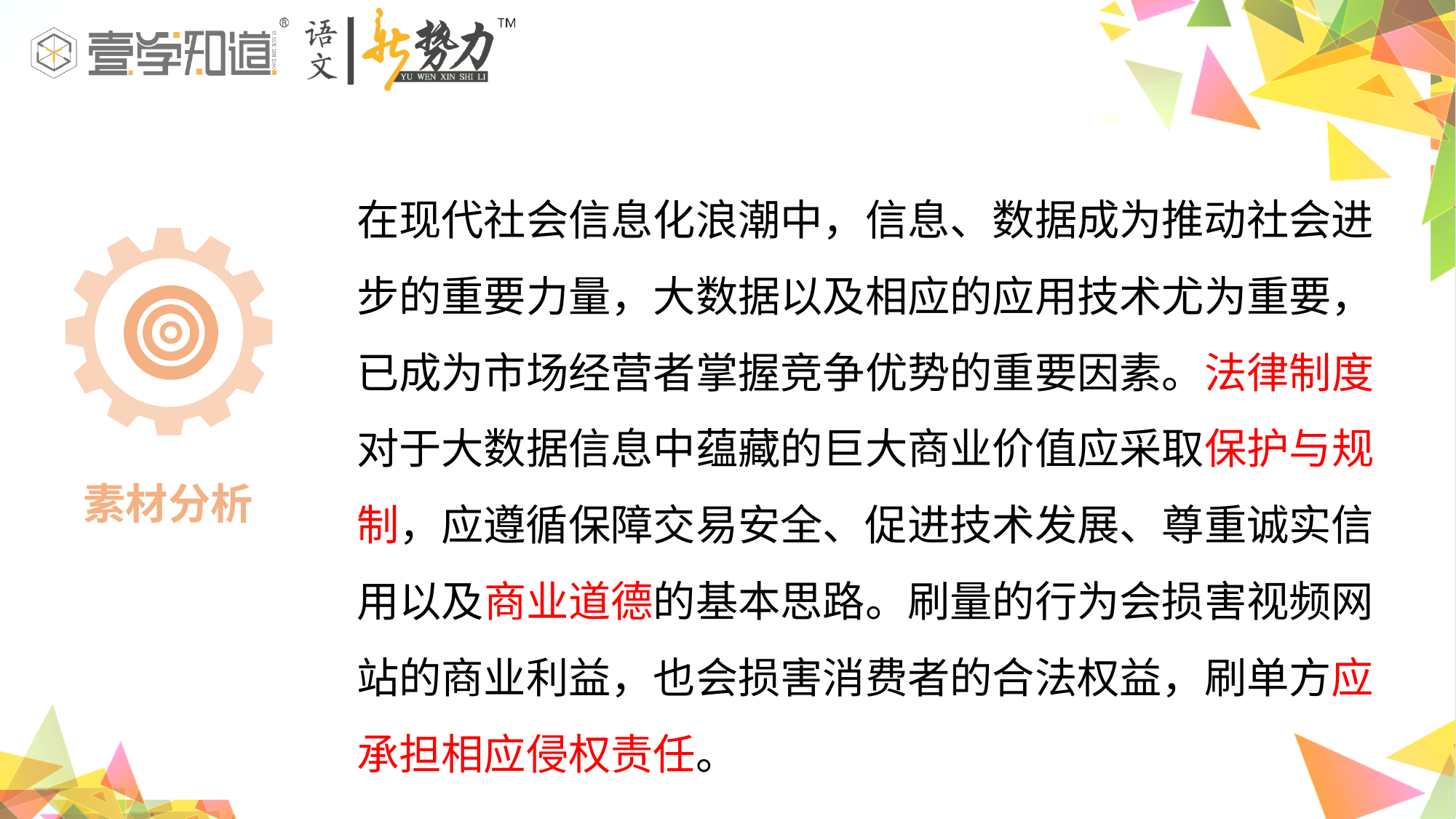

在现代社会信息化浪潮中，信息、数据成为推动社会进步的重要力量，大数据以及相应的应用技术尤为重要，已成为市场经营者掌握竞争优势的重要因素。法律制度对于大数据信息中蕴藏的巨大商业价值应采取保护与规制，应遵循保障交易安全、促进技术发展、尊重诚实信用以及商业道德的基本思路。刷量的行为会损害视频网站的商业利益，也会损害消费者的合法权益，刷单方应承担相应侵权责任。

素材分析